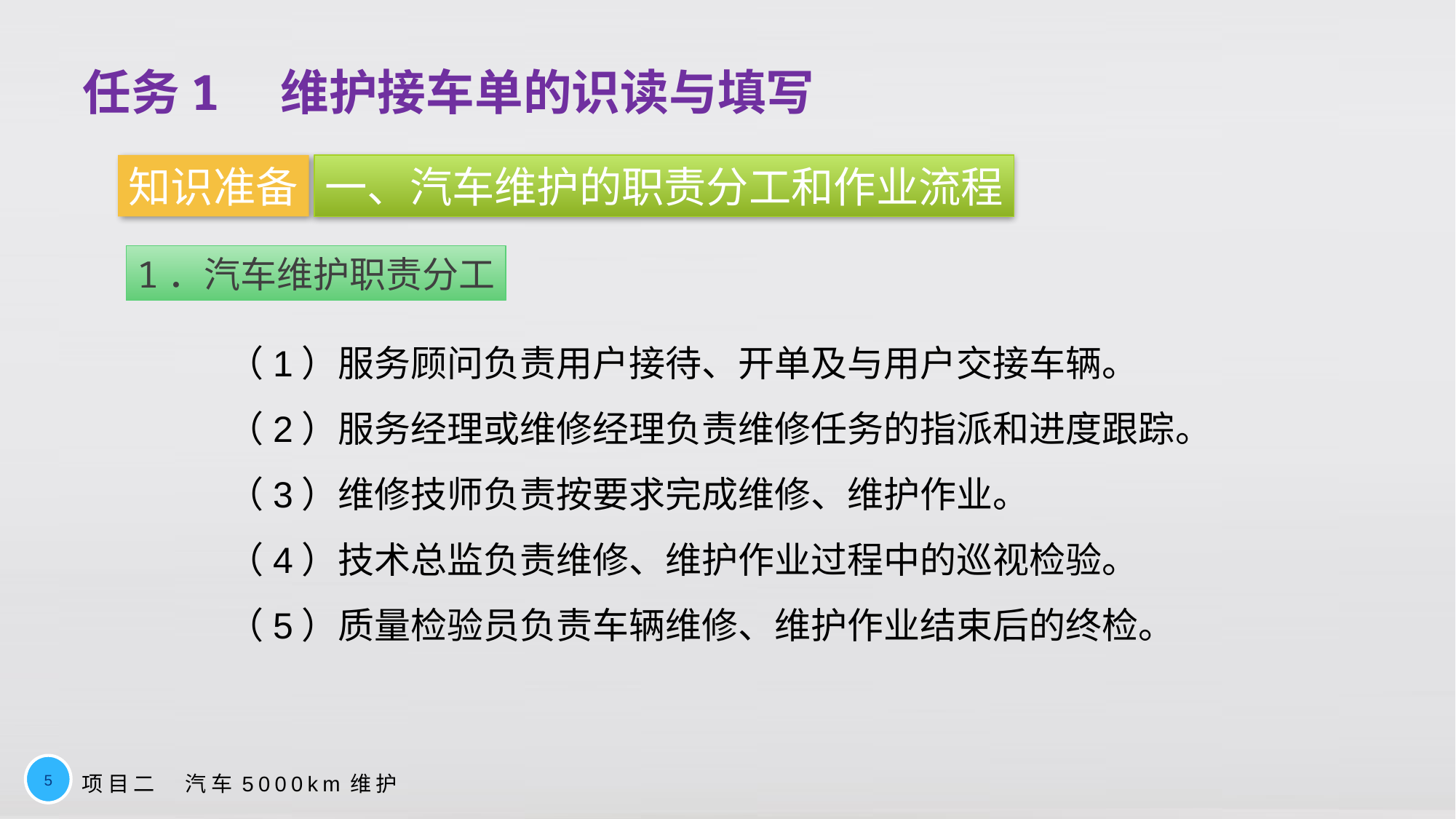

任务1　维护接车单的识读与填写
知识准备
一、汽车维护的职责分工和作业流程
1．汽车维护职责分工
（1）服务顾问负责用户接待、开单及与用户交接车辆。
（2）服务经理或维修经理负责维修任务的指派和进度跟踪。
（3）维修技师负责按要求完成维修、维护作业。
（4）技术总监负责维修、维护作业过程中的巡视检验。
（5）质量检验员负责车辆维修、维护作业结束后的终检。
5